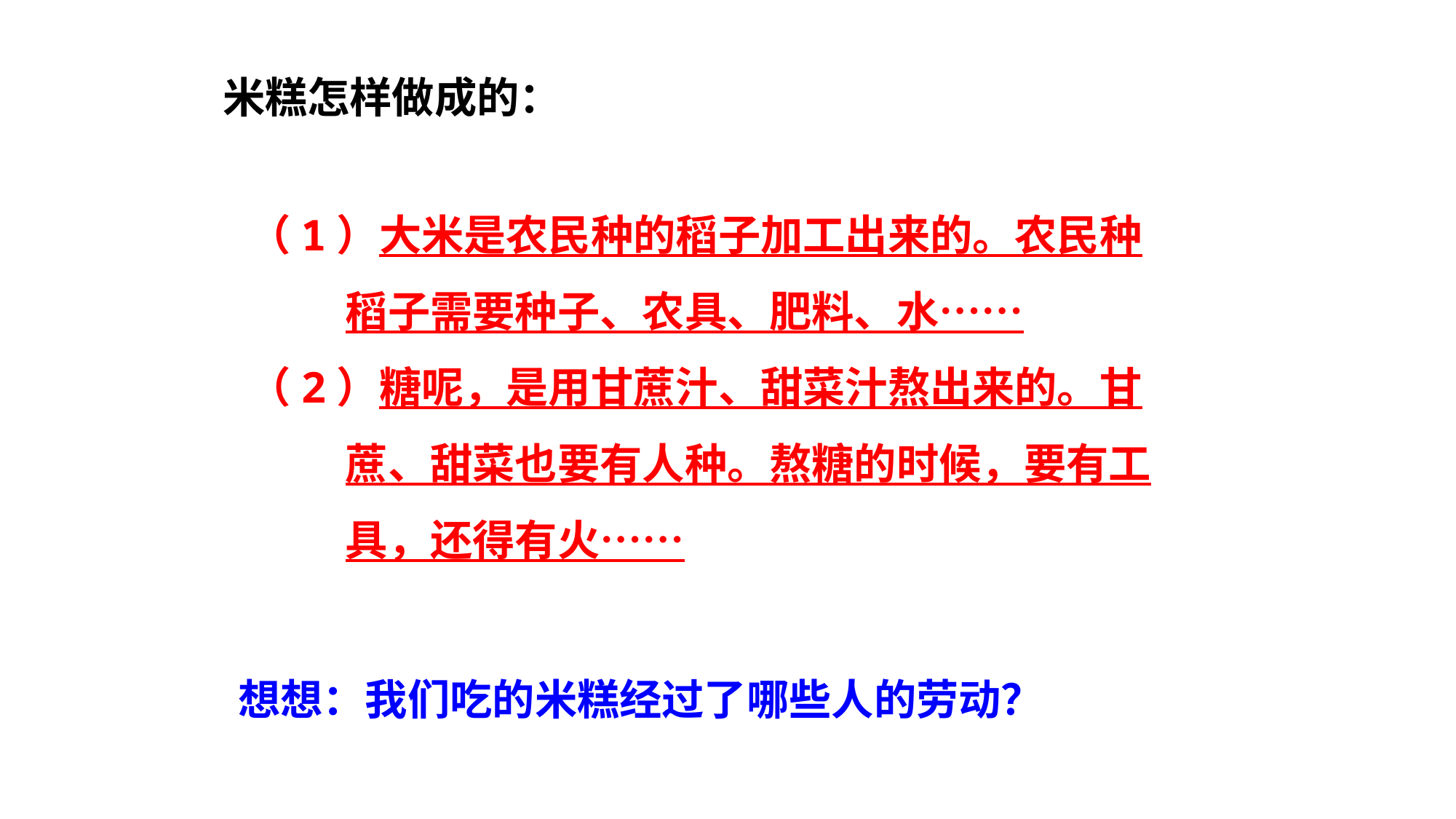

米糕怎样做成的：
（1）大米是农民种的稻子加工出来的。农民种稻子需要种子、农具、肥料、水……
（2）糖呢，是用甘蔗汁、甜菜汁熬出来的。甘蔗、甜菜也要有人种。熬糖的时候，要有工具，还得有火……
想想：我们吃的米糕经过了哪些人的劳动？